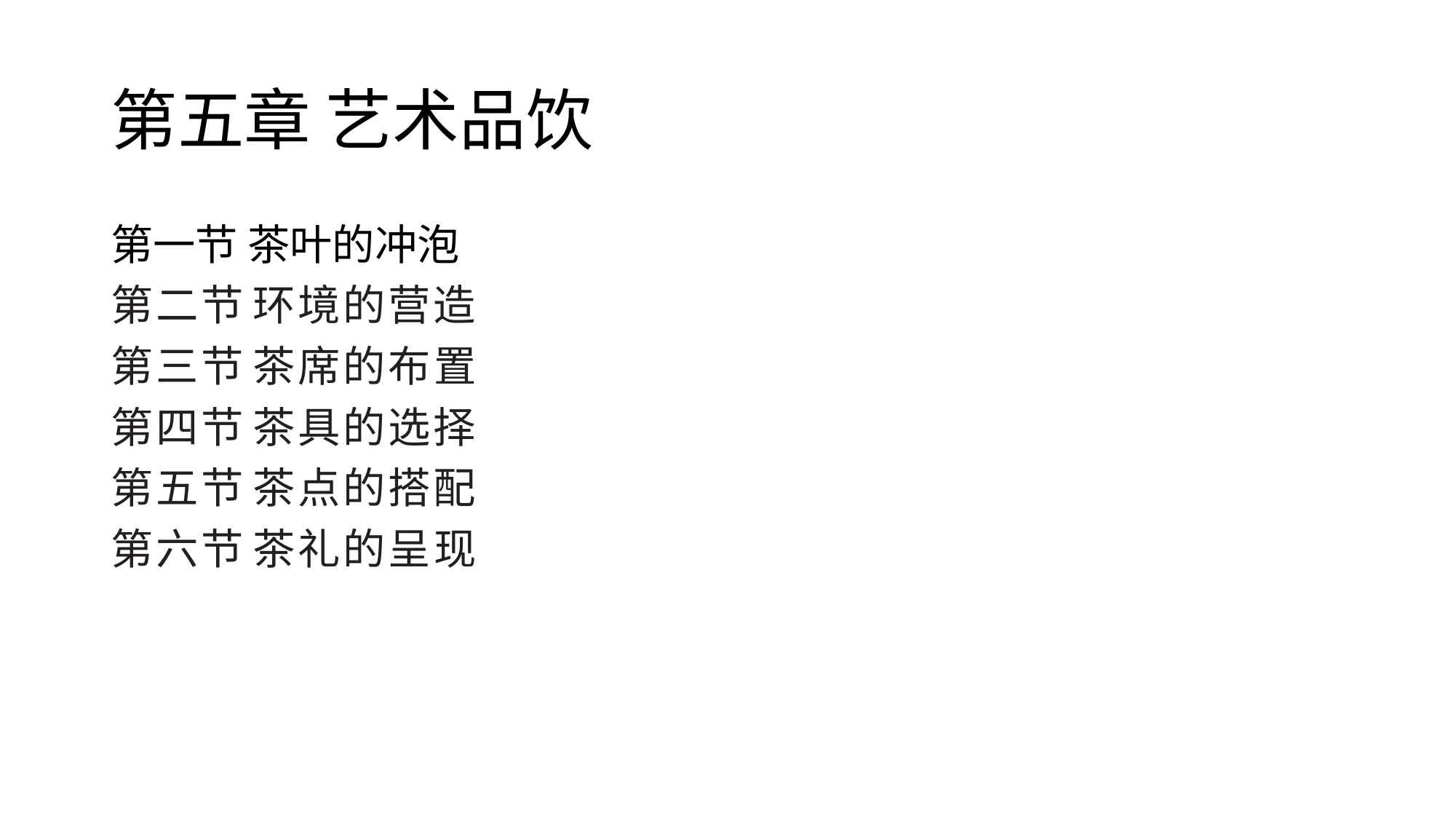

# 第五章 艺术品饮
第一节 茶叶的冲泡
第二节 环境的营造
第三节 茶席的布置
第四节 茶具的选择
第五节 茶点的搭配
第六节 茶礼的呈现